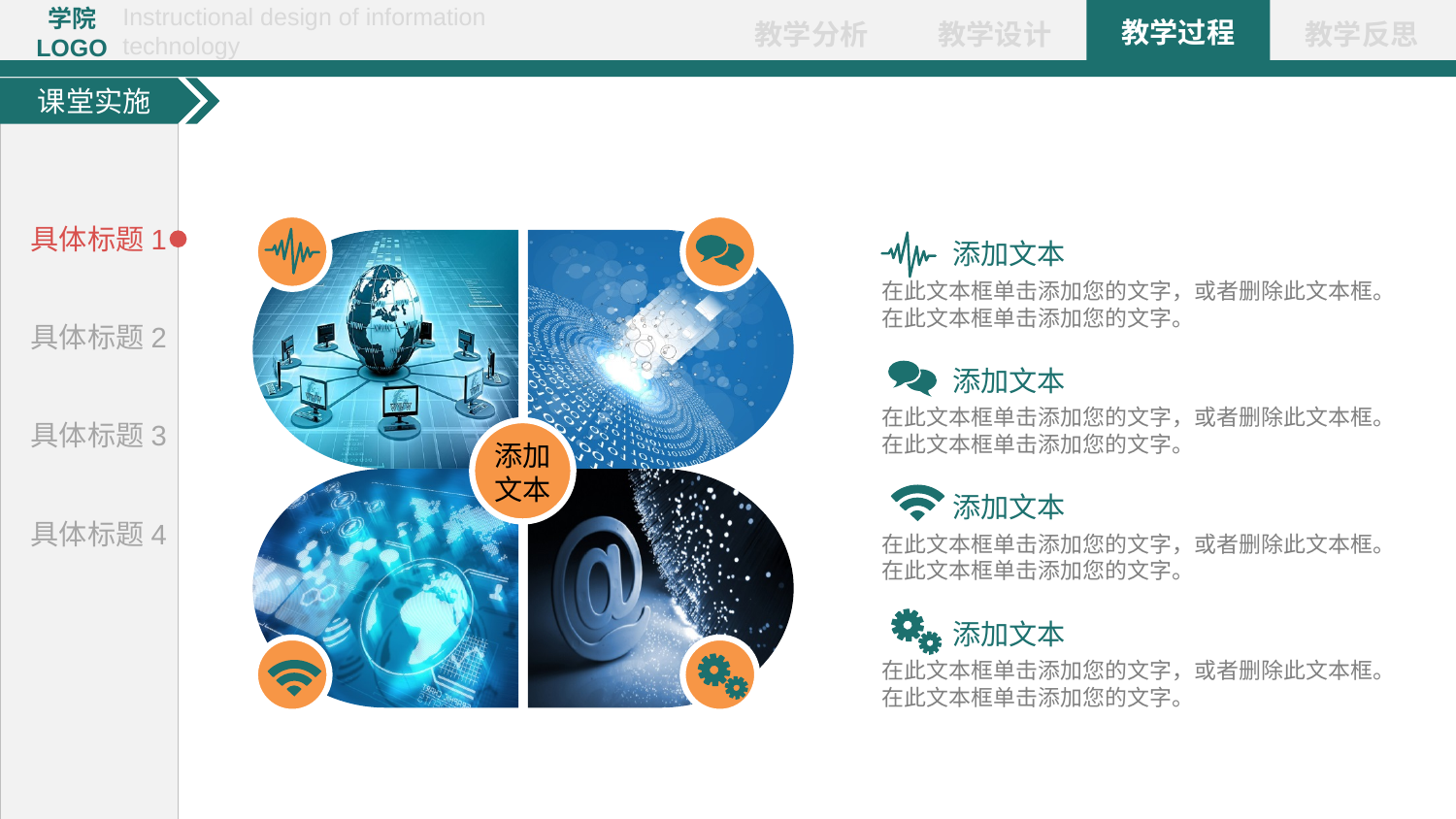

课堂实施

具体标题1

添加文本
在此文本框单击添加您的文字，或者删除此文本框。在此文本框单击添加您的文字。
具体标题2

添加文本
在此文本框单击添加您的文字，或者删除此文本框。在此文本框单击添加您的文字。
具体标题3

添加
文本

添加文本
具体标题4
在此文本框单击添加您的文字，或者删除此文本框。在此文本框单击添加您的文字。

添加文本

在此文本框单击添加您的文字，或者删除此文本框。在此文本框单击添加您的文字。